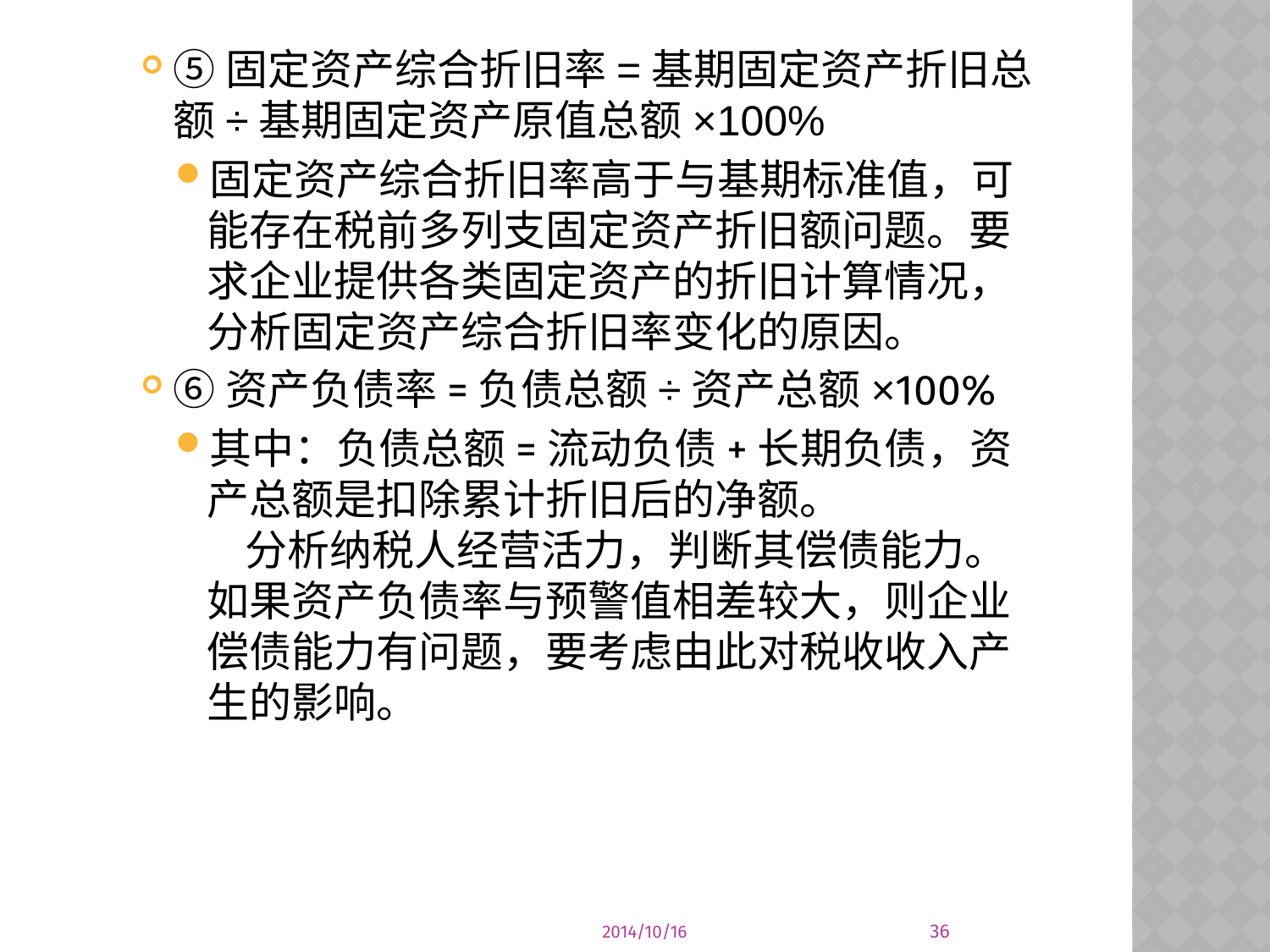

⑤固定资产综合折旧率=基期固定资产折旧总额÷基期固定资产原值总额×100%
固定资产综合折旧率高于与基期标准值，可能存在税前多列支固定资产折旧额问题。要求企业提供各类固定资产的折旧计算情况，分析固定资产综合折旧率变化的原因。
⑥资产负债率=负债总额÷资产总额×100%
其中：负债总额=流动负债+长期负债，资产总额是扣除累计折旧后的净额。
    分析纳税人经营活力，判断其偿债能力。如果资产负债率与预警值相差较大，则企业偿债能力有问题，要考虑由此对税收收入产生的影响。

36
2014/10/16